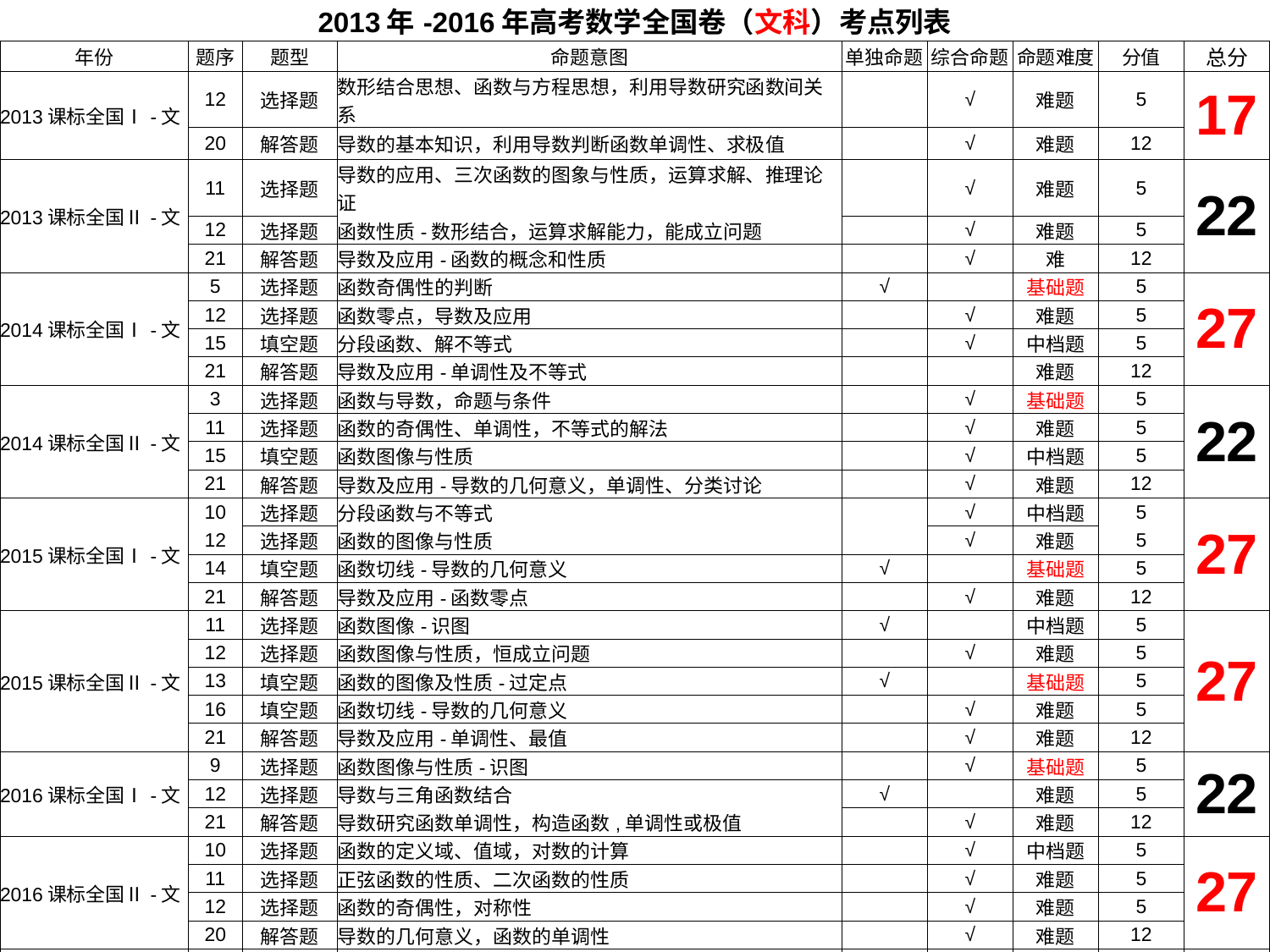

| 2013年-2016年高考数学全国卷（文科）考点列表 |  |  |  |  |  |  |  |  |
| --- | --- | --- | --- | --- | --- | --- | --- | --- |
| 年份 | 题序 | 题型 | 命题意图 | 单独命题 | 综合命题 | 命题难度 | 分值 | 总分 |
| 2013课标全国Ⅰ-文 | 12 | 选择题 | 数形结合思想、函数与方程思想，利用导数研究函数间关系 |  | √ | 难题 | 5 | 17 |
|  | 20 | 解答题 | 导数的基本知识，利用导数判断函数单调性、求极值 |  | √ | 难题 | 12 |  |
| 2013课标全国Ⅱ-文 | 11 | 选择题 | 导数的应用、三次函数的图象与性质，运算求解、推理论证 |  | √ | 难题 | 5 | 22 |
|  | 12 | 选择题 | 函数性质-数形结合，运算求解能力，能成立问题 |  | √ | 难题 | 5 |  |
|  | 21 | 解答题 | 导数及应用-函数的概念和性质 |  | √ | 难 | 12 |  |
| 2014课标全国Ⅰ-文 | 5 | 选择题 | 函数奇偶性的判断 | √ |  | 基础题 | 5 | 27 |
|  | 12 | 选择题 | 函数零点，导数及应用 |  | √ | 难题 | 5 |  |
|  | 15 | 填空题 | 分段函数、解不等式 |  | √ | 中档题 | 5 |  |
|  | 21 | 解答题 | 导数及应用-单调性及不等式 |  |  | 难题 | 12 |  |
| 2014课标全国Ⅱ-文 | 3 | 选择题 | 函数与导数，命题与条件 |  | √ | 基础题 | 5 | 22 |
|  | 11 | 选择题 | 函数的奇偶性、单调性，不等式的解法 |  | √ | 难题 | 5 |  |
|  | 15 | 填空题 | 函数图像与性质 |  | √ | 中档题 | 5 |  |
|  | 21 | 解答题 | 导数及应用-导数的几何意义，单调性、分类讨论 |  | √ | 难题 | 12 |  |
| 2015课标全国Ⅰ-文 | 10 | 选择题 | 分段函数与不等式 |  | √ | 中档题 | 5 | 27 |
|  | 12 | 选择题 | 函数的图像与性质 |  | √ | 难题 | 5 |  |
|  | 14 | 填空题 | 函数切线-导数的几何意义 | √ |  | 基础题 | 5 |  |
|  | 21 | 解答题 | 导数及应用-函数零点 |  | √ | 难题 | 12 |  |
| 2015课标全国Ⅱ-文 | 11 | 选择题 | 函数图像-识图 | √ |  | 中档题 | 5 | 27 |
|  | 12 | 选择题 | 函数图像与性质，恒成立问题 |  | √ | 难题 | 5 |  |
|  | 13 | 填空题 | 函数的图像及性质-过定点 | √ |  | 基础题 | 5 |  |
|  | 16 | 填空题 | 函数切线-导数的几何意义 |  | √ | 难题 | 5 |  |
|  | 21 | 解答题 | 导数及应用-单调性、最值 |  | √ | 难题 | 12 |  |
| 2016课标全国Ⅰ-文 | 9 | 选择题 | 函数图像与性质-识图 |  | √ | 基础题 | 5 | 22 |
|  | 12 | 选择题 | 导数与三角函数结合 | √ |  | 难题 | 5 |  |
|  | 21 | 解答题 | 导数研究函数单调性，构造函数,单调性或极值 |  | √ | 难题 | 12 |  |
| 2016课标全国Ⅱ-文 | 10 | 选择题 | 函数的定义域、值域，对数的计算 |  | √ | 中档题 | 5 | 27 |
|  | 11 | 选择题 | 正弦函数的性质、二次函数的性质 |  | √ | 难题 | 5 |  |
|  | 12 | 选择题 | 函数的奇偶性，对称性 |  | √ | 难题 | 5 |  |
|  | 20 | 解答题 | 导数的几何意义，函数的单调性 |  | √ | 难题 | 12 |  |
| 2016课标全国Ⅲ-文 | 7 | 选择题 | 幂函数的单调性 | √ |  | 基础题 | 5 | 22 |
|  | 16 | 填空题 | 1、函数的奇偶性；2、解析式；3、导数的几何意义 |  | √ | 难题 | 5 |  |
|  | 21 | 解答题 | 1、利用导数研究函数的单调性；2、不等式的证明与解法 |  | √ | 难题 | 12 |  |